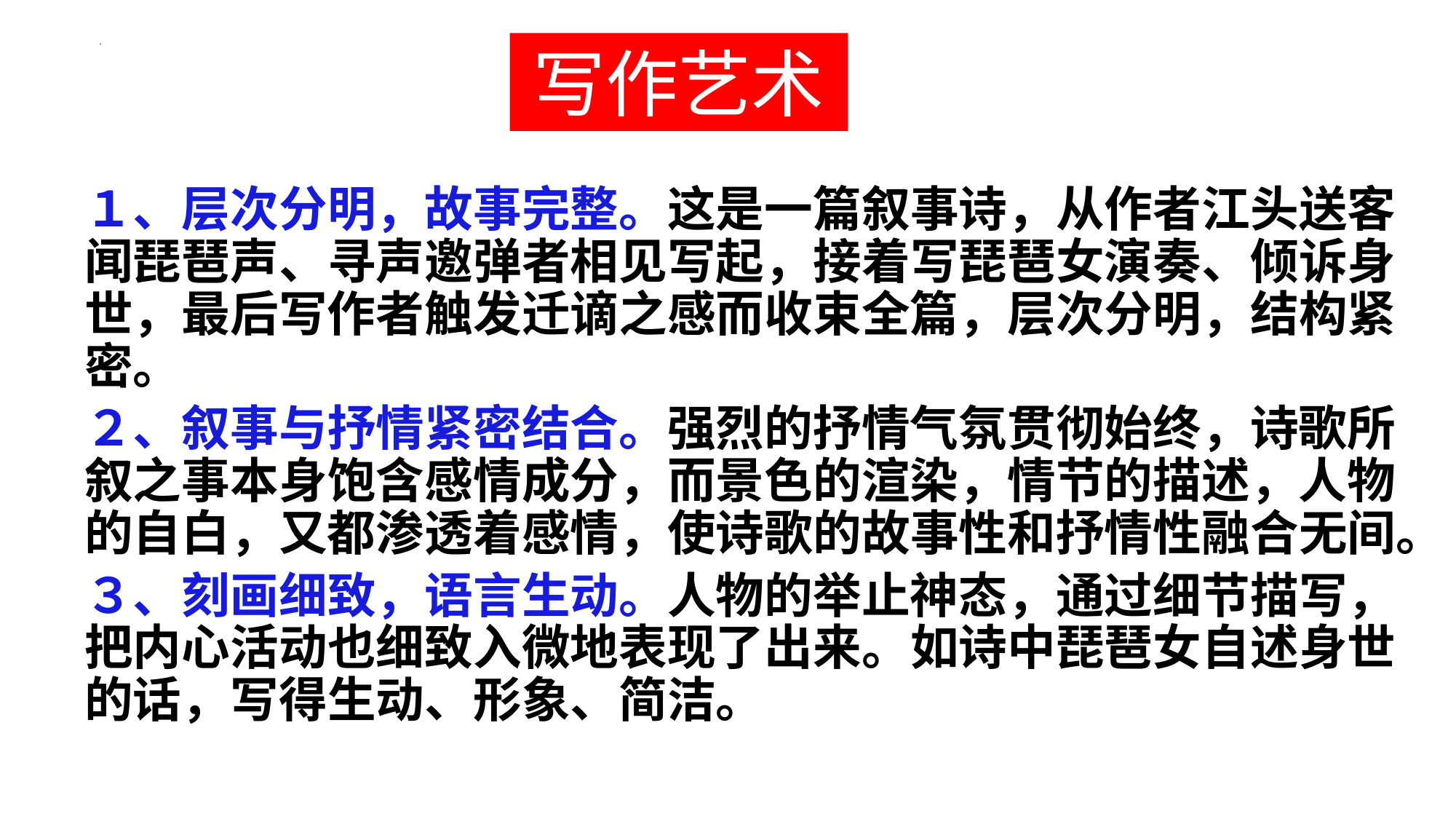

写作艺术
写作艺术
１、层次分明，故事完整。这是一篇叙事诗，从作者江头送客闻琵琶声、寻声邀弹者相见写起，接着写琵琶女演奏、倾诉身世，最后写作者触发迁谪之感而收束全篇，层次分明，结构紧密。
２、叙事与抒情紧密结合。强烈的抒情气氛贯彻始终，诗歌所叙之事本身饱含感情成分，而景色的渲染，情节的描述，人物的自白，又都渗透着感情，使诗歌的故事性和抒情性融合无间。
３、刻画细致，语言生动。人物的举止神态，通过细节描写，把内心活动也细致入微地表现了出来。如诗中琵琶女自述身世的话，写得生动、形象、简洁。